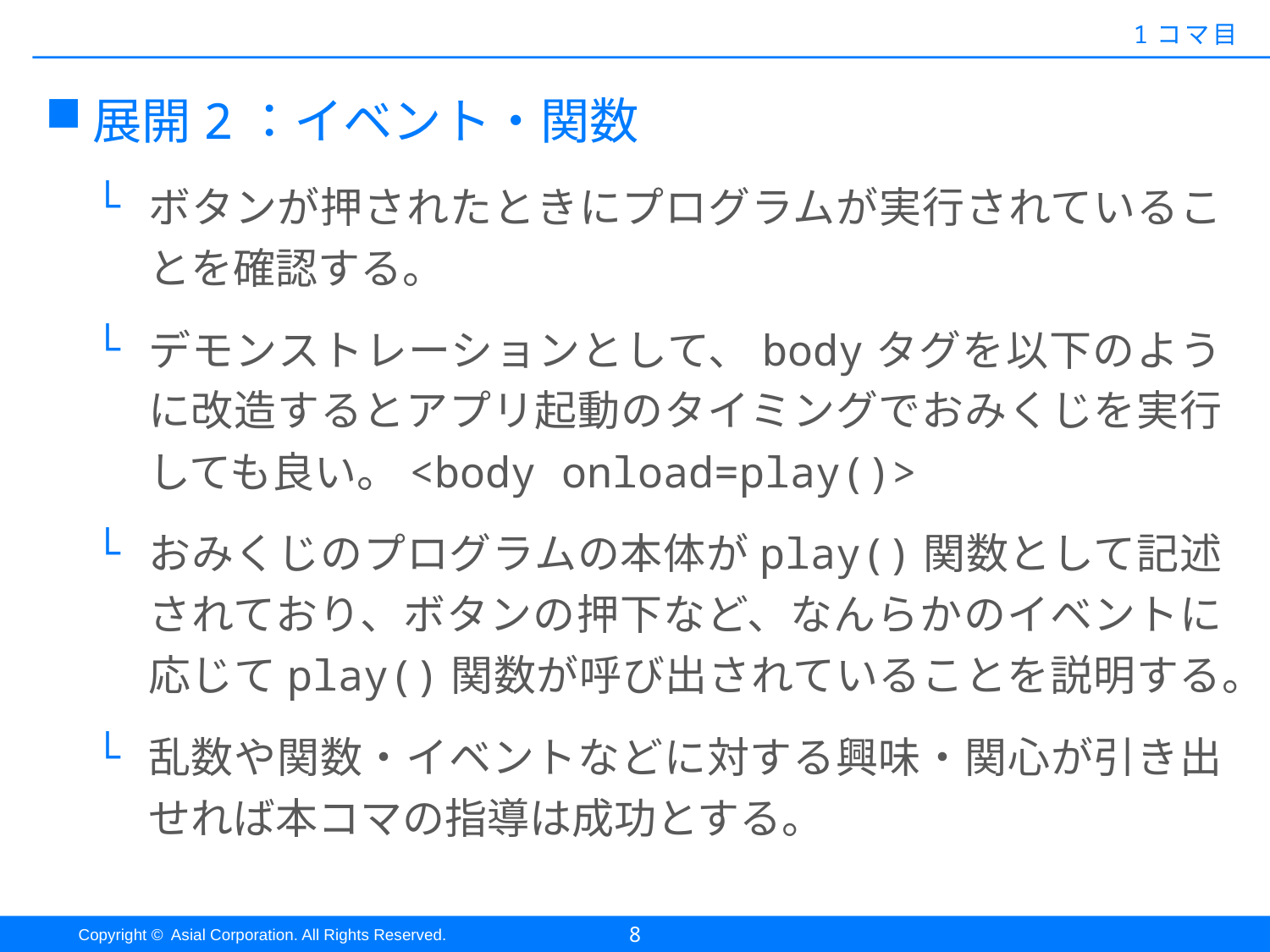

#
1コマ目
展開2：イベント・関数
ボタンが押されたときにプログラムが実行されていることを確認する。
デモンストレーションとして、bodyタグを以下のように改造するとアプリ起動のタイミングでおみくじを実行しても良い。<body onload=play()>
おみくじのプログラムの本体がplay()関数として記述されており、ボタンの押下など、なんらかのイベントに応じてplay()関数が呼び出されていることを説明する。
乱数や関数・イベントなどに対する興味・関心が引き出せれば本コマの指導は成功とする。

8